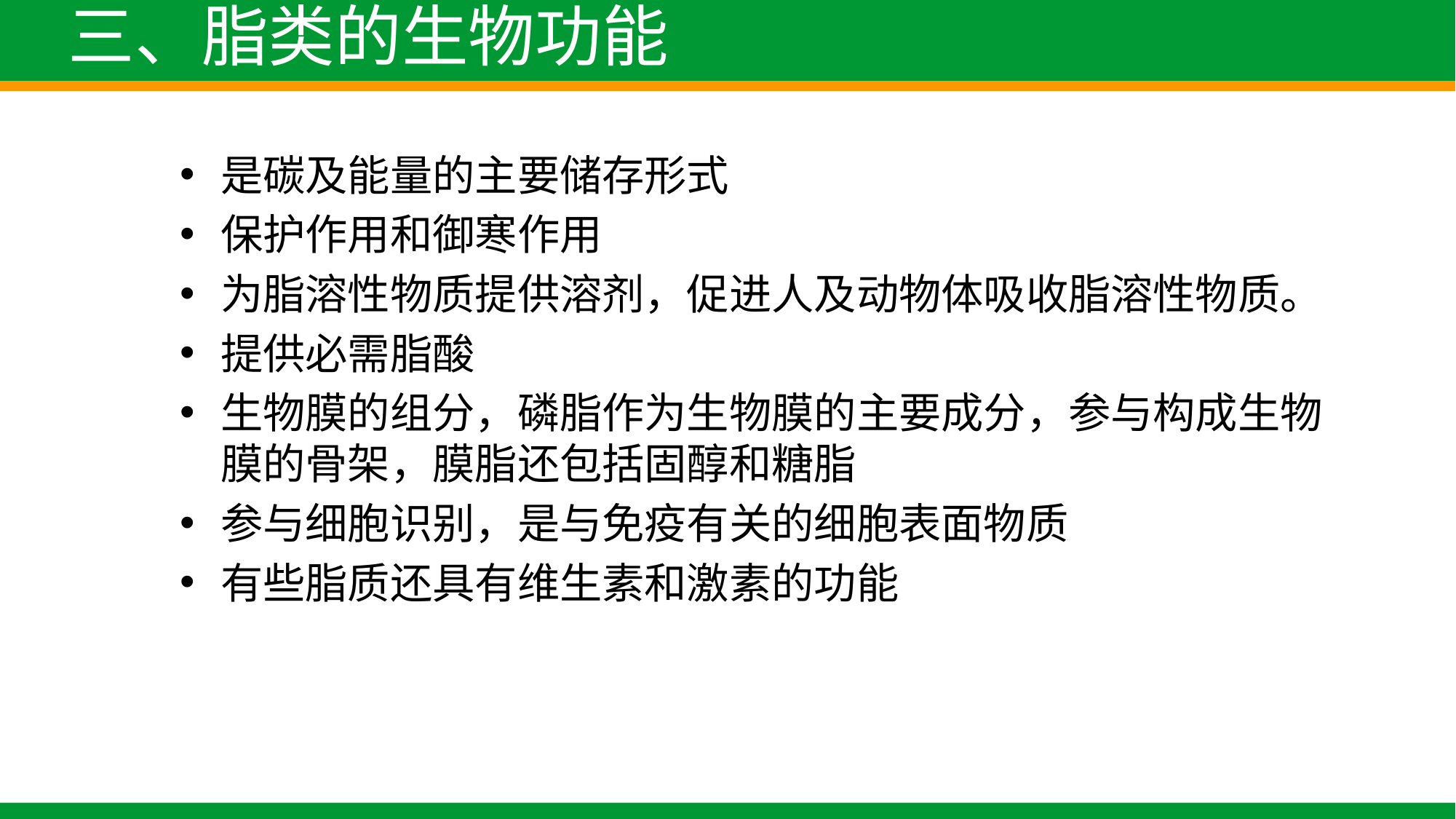

# 三、脂类的生物功能
是碳及能量的主要储存形式
保护作用和御寒作用
为脂溶性物质提供溶剂，促进人及动物体吸收脂溶性物质。
提供必需脂酸
生物膜的组分，磷脂作为生物膜的主要成分，参与构成生物膜的骨架，膜脂还包括固醇和糖脂
参与细胞识别，是与免疫有关的细胞表面物质
有些脂质还具有维生素和激素的功能